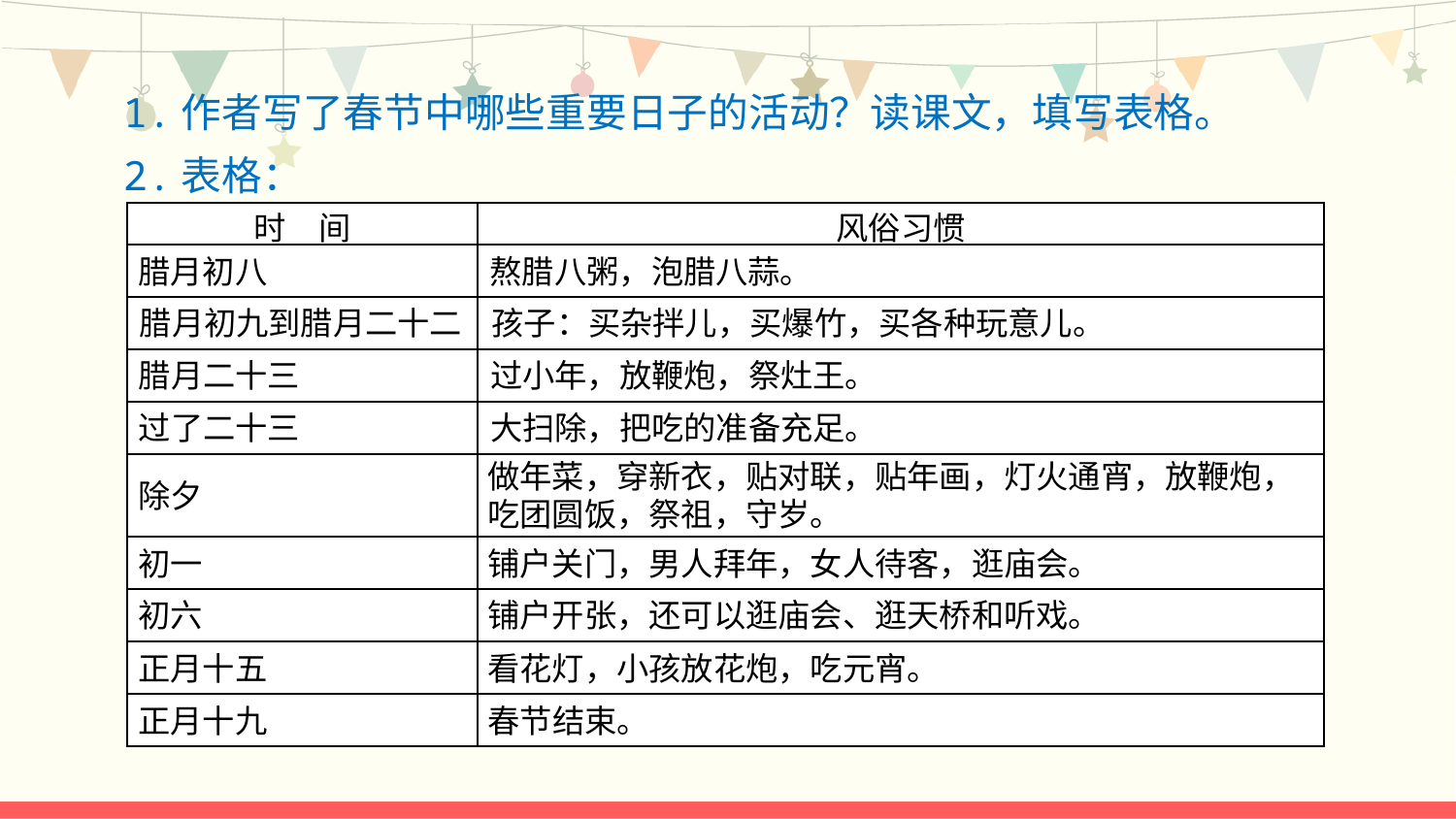

1.作者写了春节中哪些重要日子的活动？读课文，填写表格。
2.表格：
| 时　间 | 风俗习惯 |
| --- | --- |
| 腊月初八 | 熬腊八粥，泡腊八蒜。 |
| 腊月初九到腊月二十二 | 孩子：买杂拌儿，买爆竹，买各种玩意儿。 |
| 腊月二十三 | 过小年，放鞭炮，吃糖。 |
| 过了二十三 | 大扫除，把吃的准备充足。 |
| 除夕 | 做年菜，穿新衣，贴对联，贴年画，灯火通宵，放鞭炮，吃团圆饭，守岁。 |
| 元旦 | 店铺关门，男人拜年，女人待客，逛庙会。 |
| 初六 | 铺户开张，还可以逛庙会，逛天桥和听戏。 |
| 元宵 | 看花灯，小孩放花炮，吃元宵。 |
| 正月十九 | 春节结束。 |
腊月初八
熬腊八粥，泡腊八蒜。
腊月初九到腊月二十二
孩子：买杂拌儿，买爆竹，买各种玩意儿。
过小年，放鞭炮，祭灶王。
腊月二十三
过了二十三
大扫除，把吃的准备充足。
做年菜，穿新衣，贴对联，贴年画，灯火通宵，放鞭炮，吃团圆饭，祭祖，守岁。
除夕
初一
铺户关门，男人拜年，女人待客，逛庙会。
初六
铺户开张，还可以逛庙会、逛天桥和听戏。
正月十五
看花灯，小孩放花炮，吃元宵。
正月十九
春节结束。